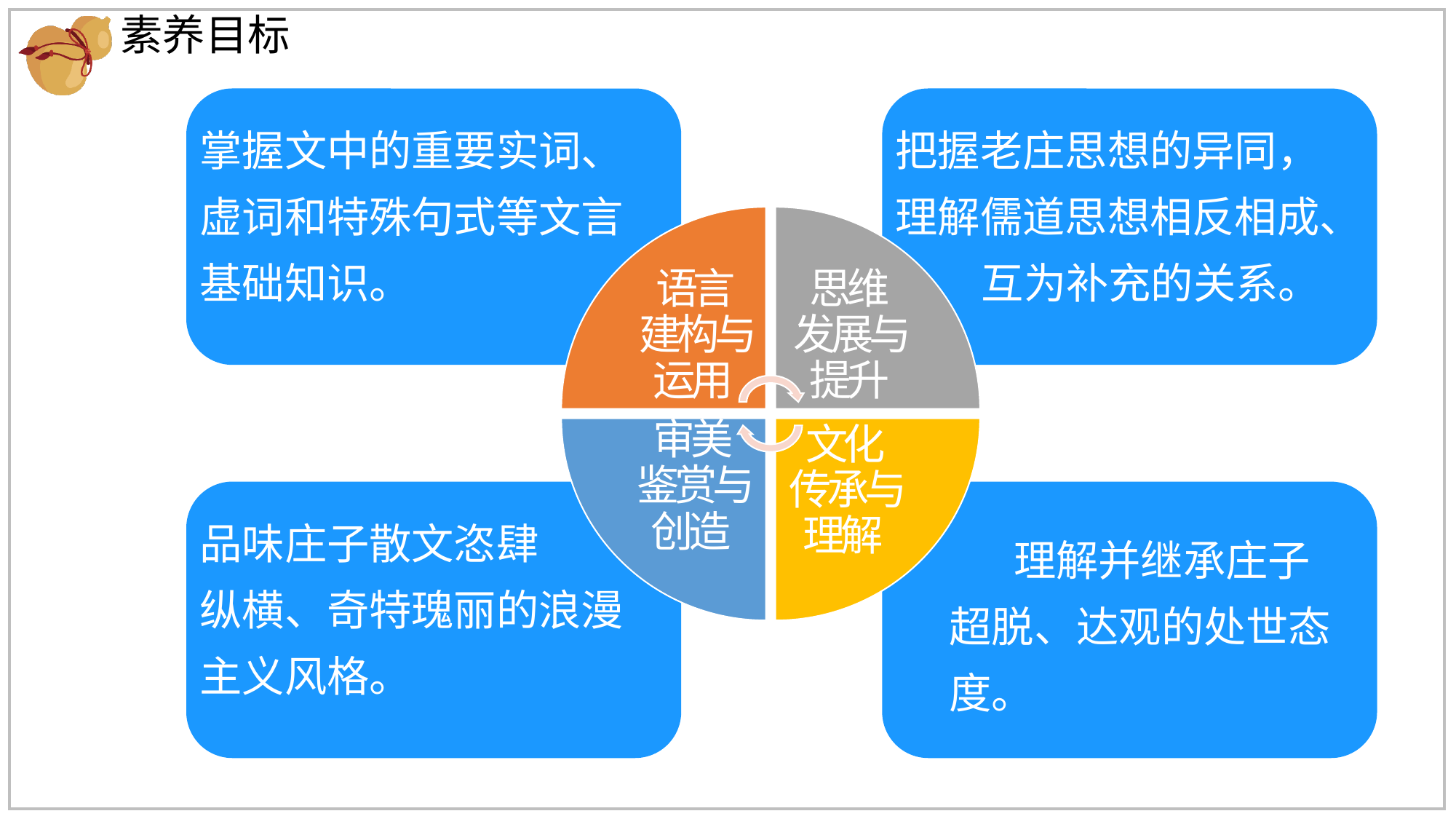

素养目标
掌握文中的重要实词、虚词和特殊句式等文言基础知识。

把握老庄思想的异同，理解儒道思想相反相成、
互为补充的关系。

语言
建构与运用
思维
发展与提升
文化
传承与理解
审美
鉴赏与创造
品味庄子散文恣肆
纵横、奇特瑰丽的浪漫主义风格。

理解并继承庄子超脱、达观的处世态度。